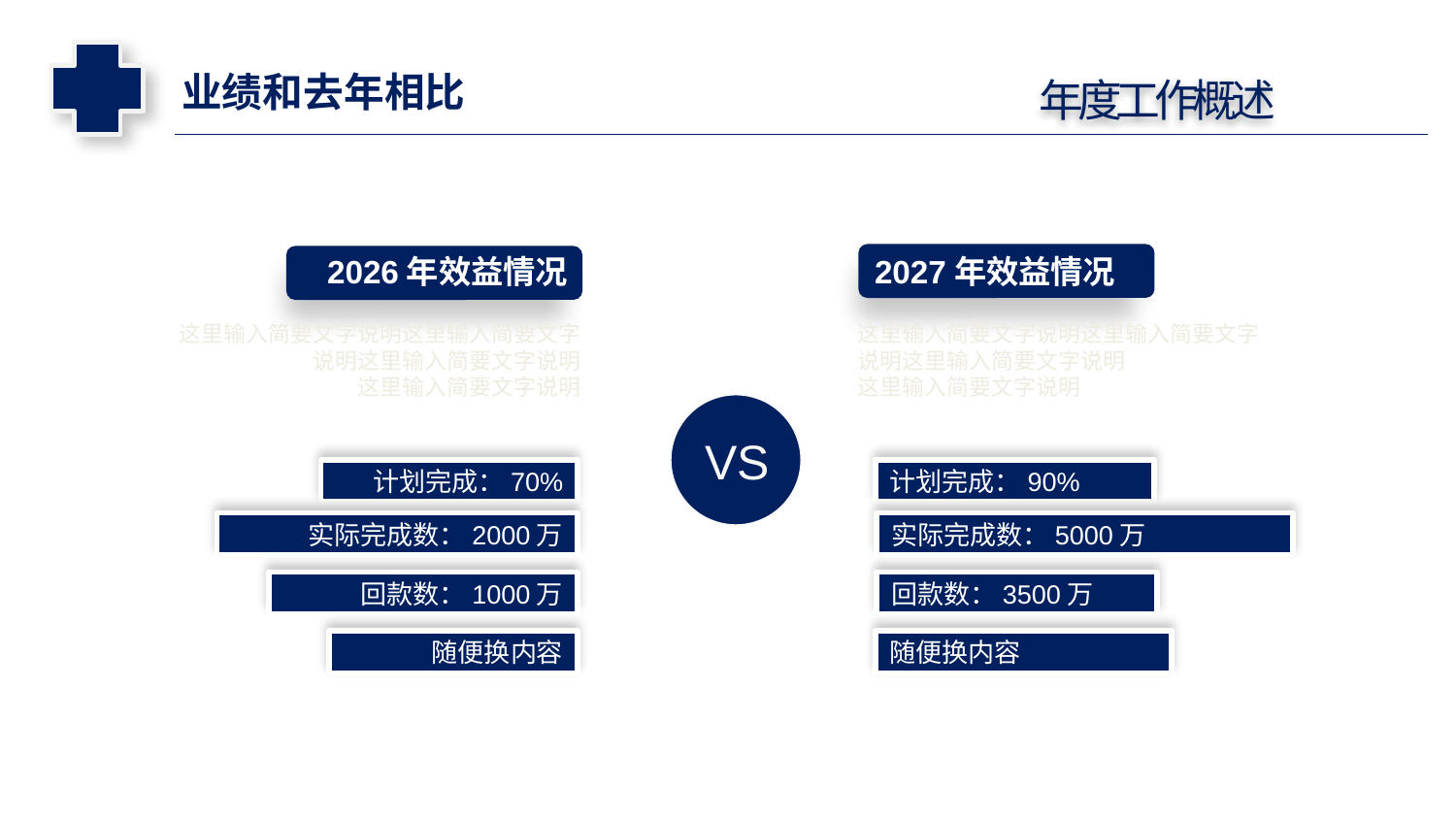

延迟符
业绩和去年相比
年度工作概述

2026年效益情况
2027年效益情况

这里输入简要文字说明这里输入简要文字说明这里输入简要文字说明
这里输入简要文字说明
这里输入简要文字说明这里输入简要文字说明这里输入简要文字说明
这里输入简要文字说明

VS
计划完成：70%
计划完成：90%
实际完成数：2000万
实际完成数：5000万
回款数：1000万
回款数：3500万
随便换内容
随便换内容